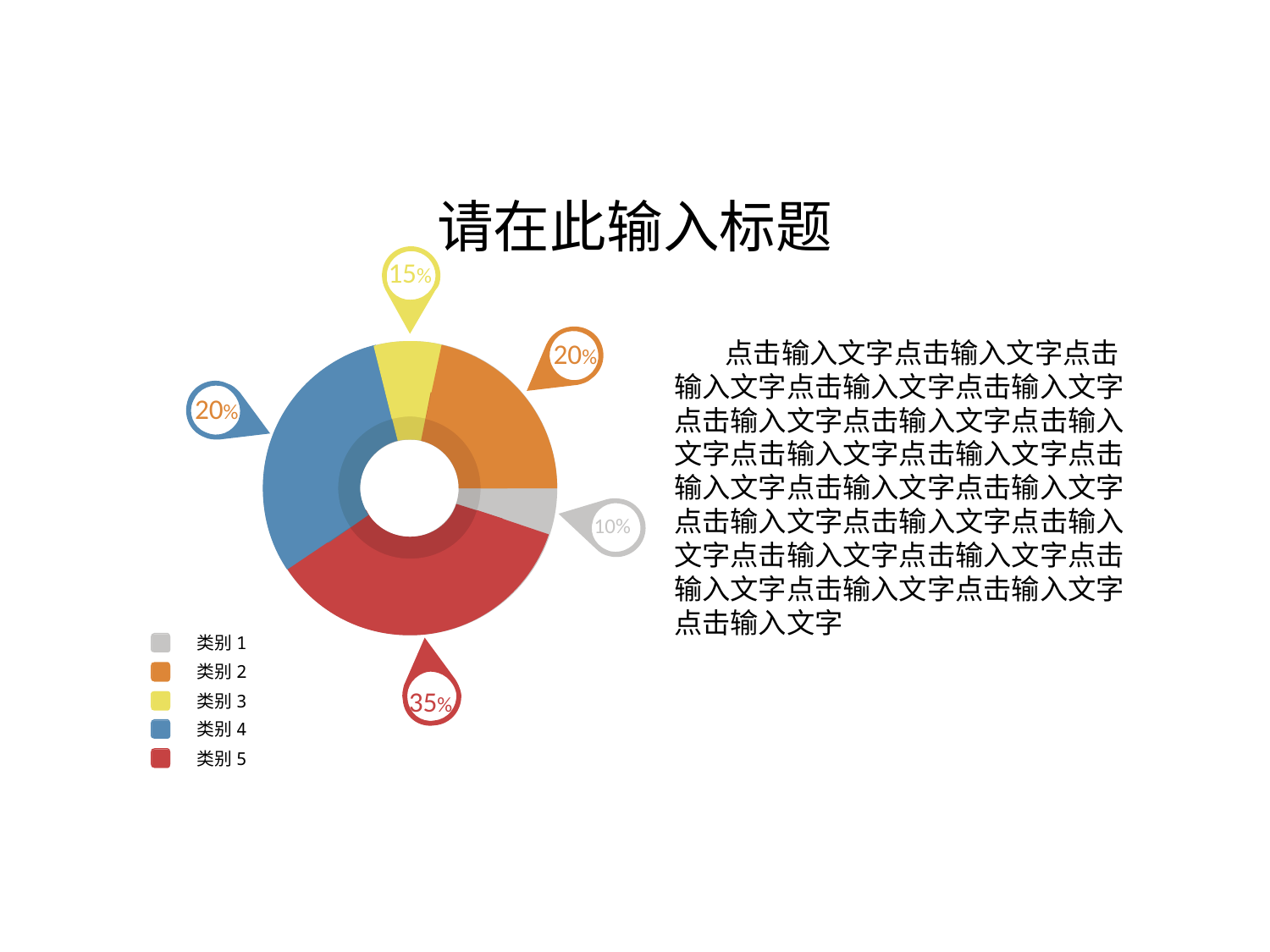

请在此输入标题

15%

20%

20%

10%

类别1

类别2

35%
类别3

类别4

类别5

       点击输入文字点击输入文字点击输入文字点击输入文字点击输入文字点击输入文字点击输入文字点击输入文字点击输入文字点击输入文字点击输入文字点击输入文字点击输入文字点击输入文字点击输入文字点击输入文字点击输入文字点击输入文字点击输入文字点击输入文字点击输入文字点击输入文字

www.yanj.com